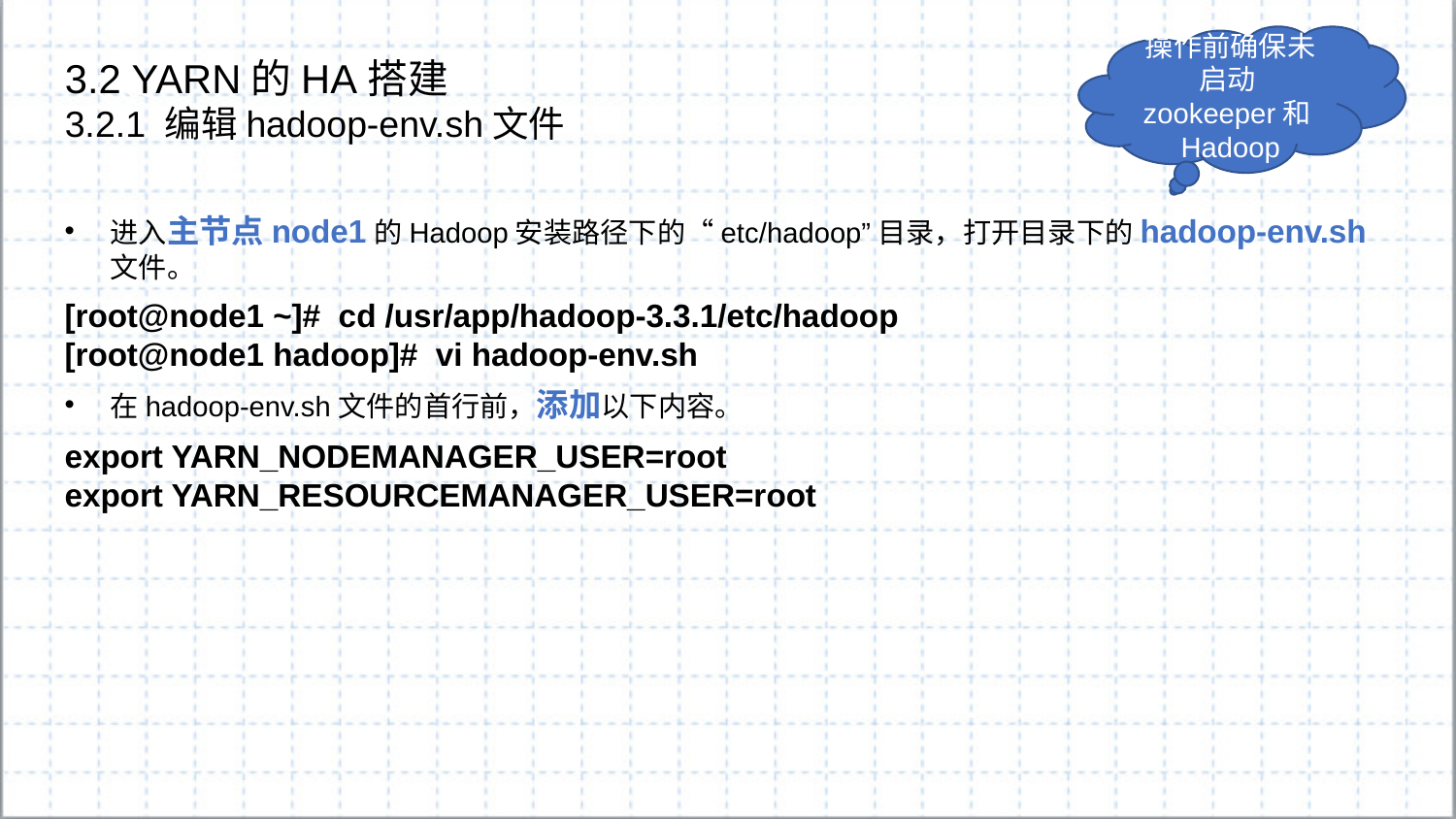

操作前确保未启动zookeeper和Hadoop
3.2 YARN的HA搭建
3.2.1 编辑hadoop-env.sh文件
进入主节点node1的Hadoop安装路径下的“etc/hadoop”目录，打开目录下的hadoop-env.sh文件。
[root@node1 ~]#  cd /usr/app/hadoop-3.3.1/etc/hadoop
[root@node1 hadoop]#  vi hadoop-env.sh
在hadoop-env.sh文件的首行前，添加以下内容。
export YARN_NODEMANAGER_USER=root
export YARN_RESOURCEMANAGER_USER=root